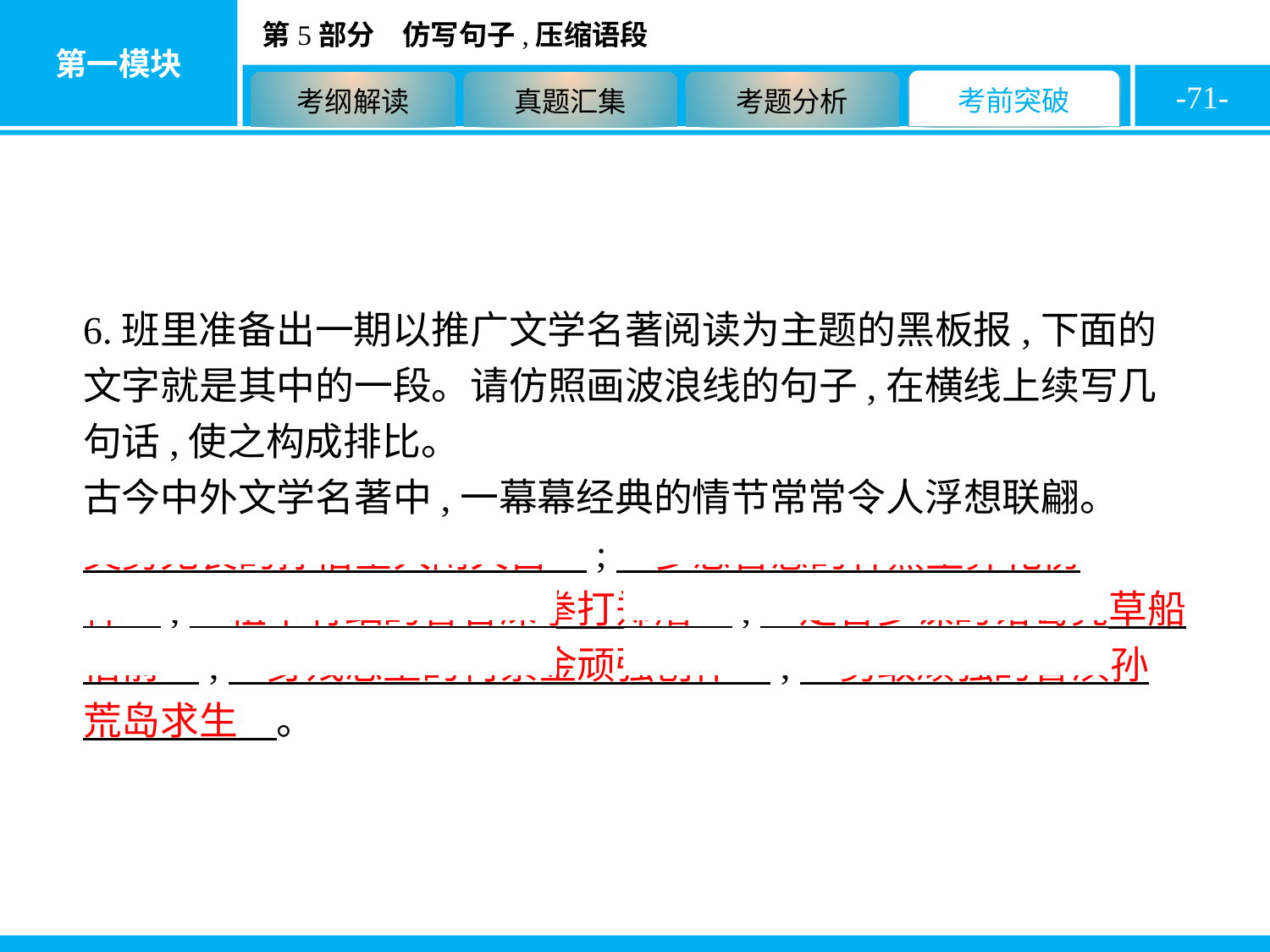

-71-
6.班里准备出一期以推广文学名著阅读为主题的黑板报,下面的文字就是其中的一段。请仿照画波浪线的句子,在横线上续写几句话,使之构成排比。
古今中外文学名著中,一幕幕经典的情节常常令人浮想联翩。
英勇无畏的孙悟空大闹天宫　;　多愁善感的林黛玉葬花伤神　;　粗中有细的鲁智深拳打郑屠　,　足智多谋的诸葛亮草船借箭　;　身残志坚的柯察金顽强创作　;　勇敢顽强的鲁滨孙荒岛求生　。